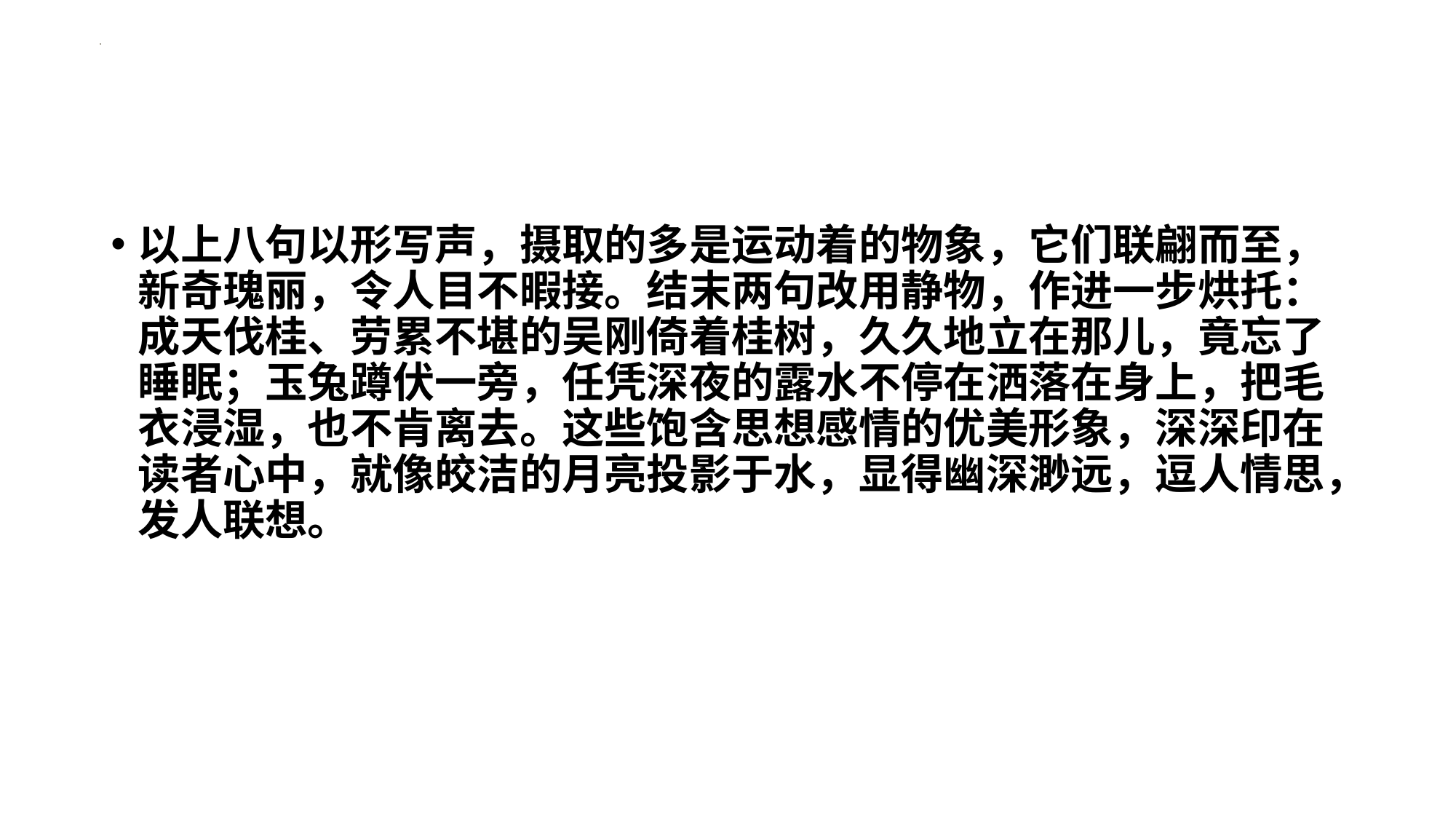

以上八句以形写声，摄取的多是运动着的物象，它们联翩而至，新奇瑰丽，令人目不暇接。结末两句改用静物，作进一步烘托：成天伐桂、劳累不堪的吴刚倚着桂树，久久地立在那儿，竟忘了睡眠；玉兔蹲伏一旁，任凭深夜的露水不停在洒落在身上，把毛衣浸湿，也不肯离去。这些饱含思想感情的优美形象，深深印在读者心中，就像皎洁的月亮投影于水，显得幽深渺远，逗人情思，发人联想。